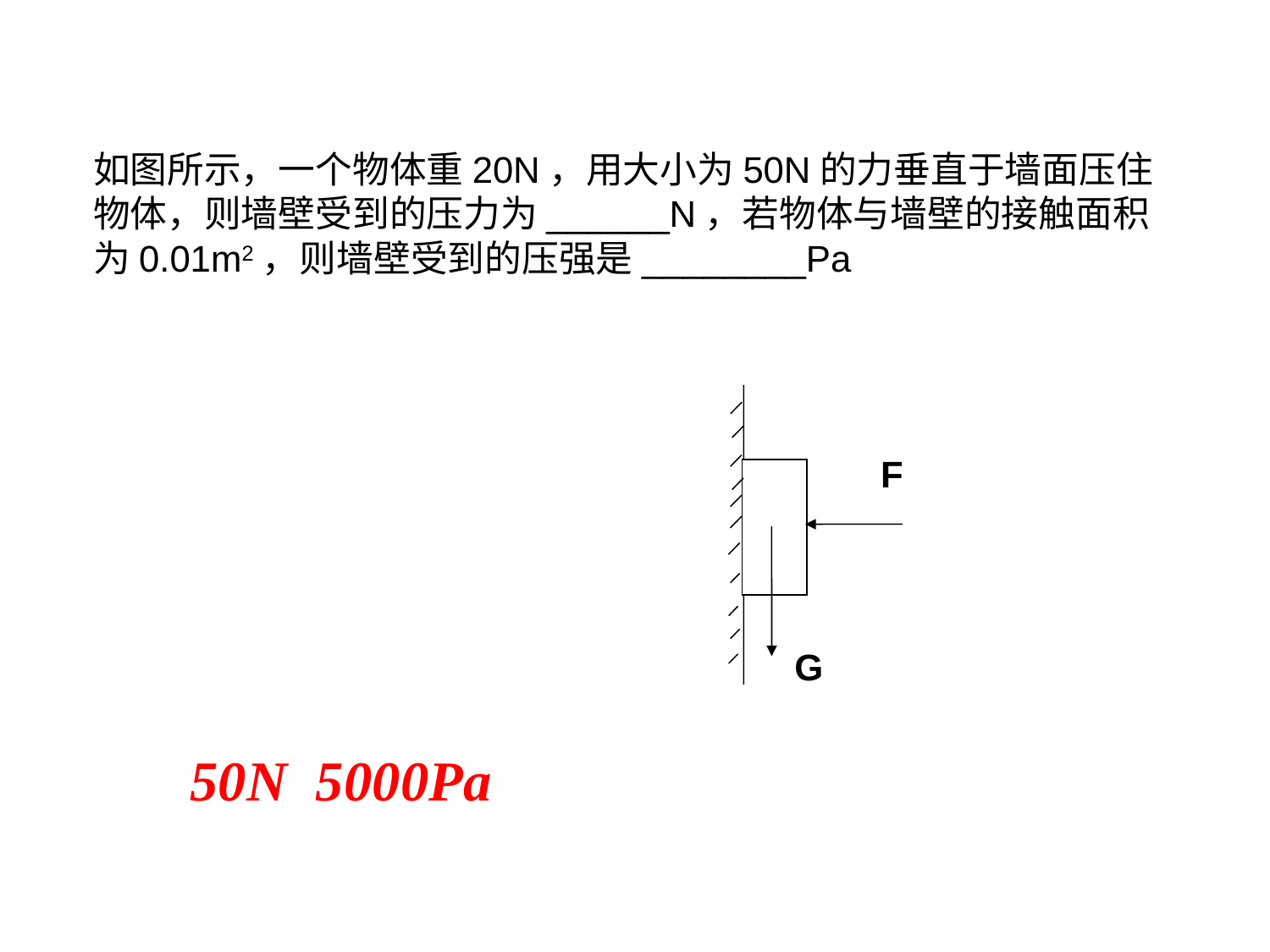

如图所示，一个物体重20N，用大小为50N的力垂直于墙面压住物体，则墙壁受到的压力为______N，若物体与墙壁的接触面积为0.01m2，则墙壁受到的压强是________Pa

F

G

50N  5000Pa